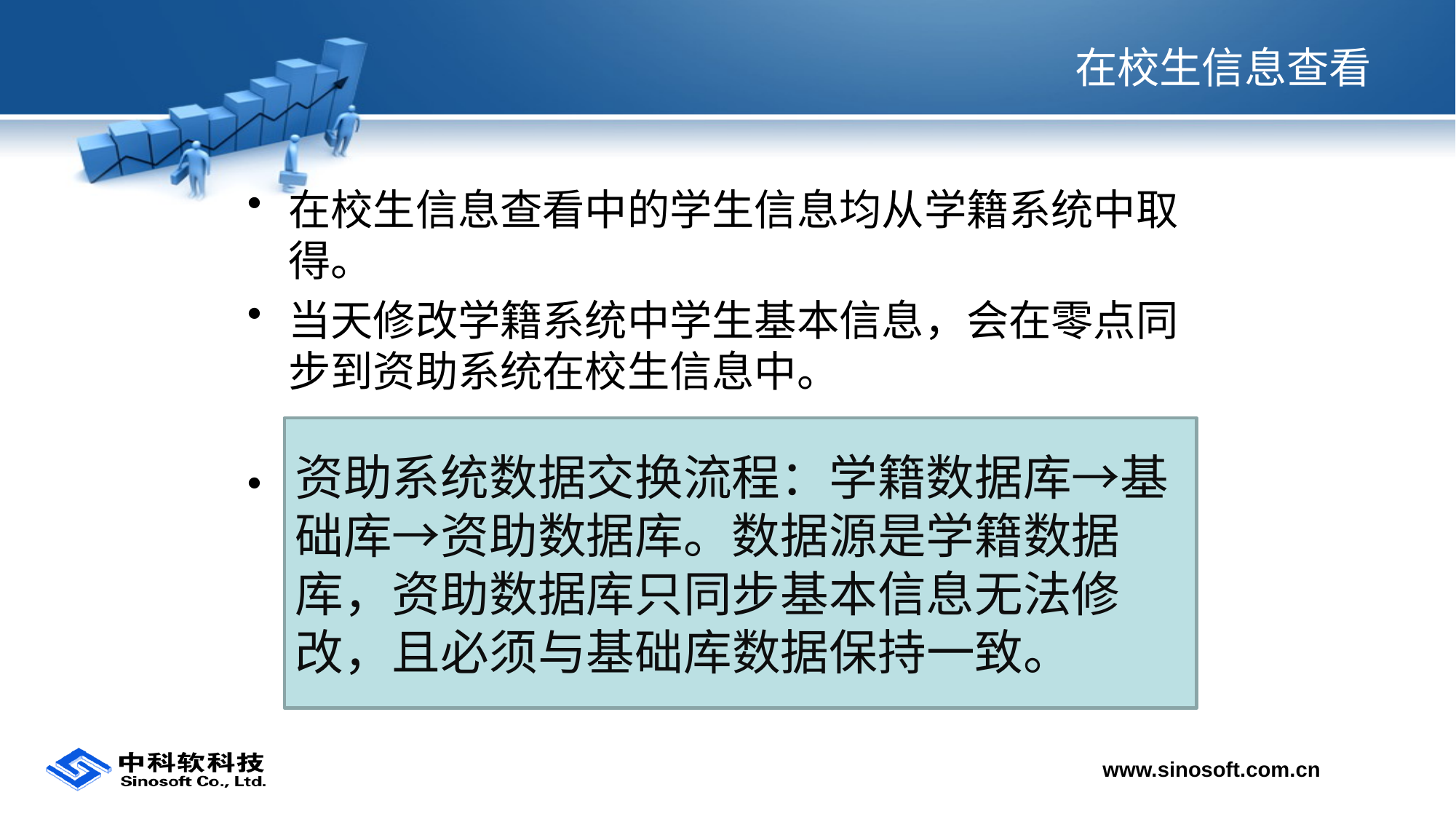

# 在校生信息查看
在校生信息查看中的学生信息均从学籍系统中取得。
当天修改学籍系统中学生基本信息，会在零点同步到资助系统在校生信息中。

资助系统数据交换流程：学籍数据库→基础库→资助数据库。数据源是学籍数据库，资助数据库只同步基本信息无法修改，且必须与基础库数据保持一致。

资助系统数据交换流程：学籍数据库→基础库→资助数据库。数据源是学籍数据库，资助数据库只同步基本信息无法修改，且必须与基础库数据保持一致。